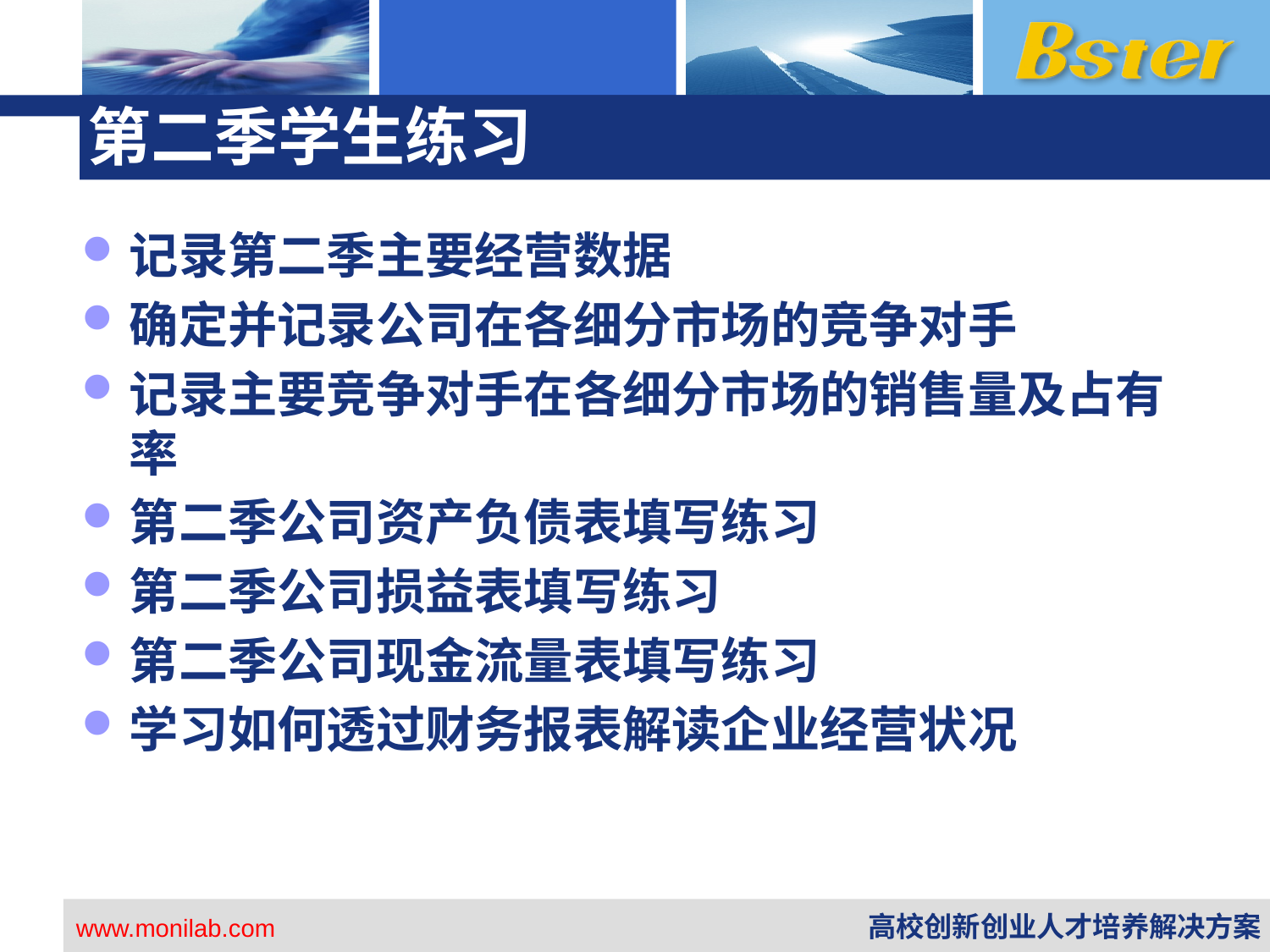

# 第二季学生练习
记录第二季主要经营数据
确定并记录公司在各细分市场的竞争对手
记录主要竞争对手在各细分市场的销售量及占有率
第二季公司资产负债表填写练习
第二季公司损益表填写练习
第二季公司现金流量表填写练习
学习如何透过财务报表解读企业经营状况